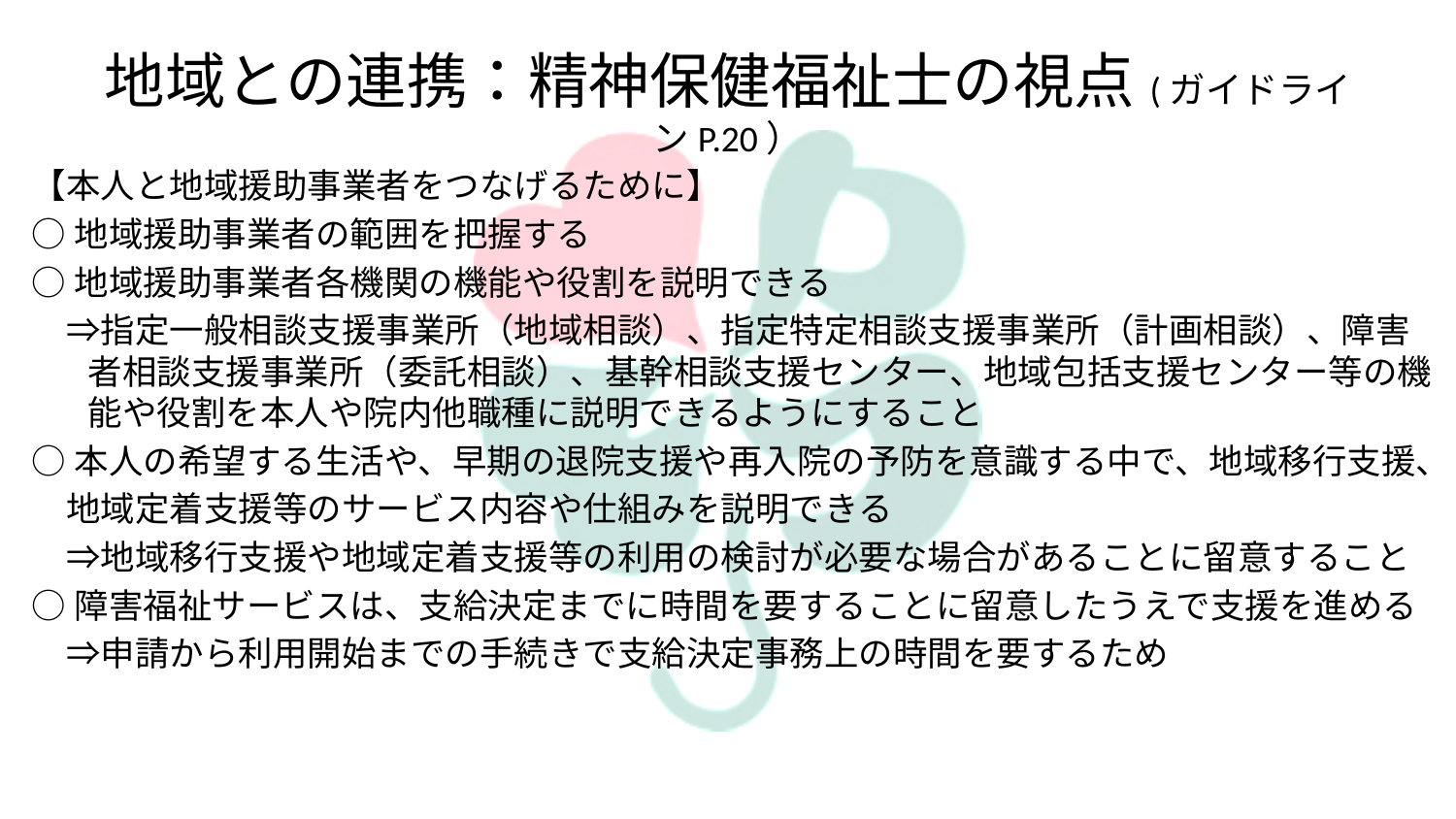

# 地域との連携：精神保健福祉士の視点(ガイドラインP.20）
【本人と地域援助事業者をつなげるために】
○地域援助事業者の範囲を把握する
○地域援助事業者各機関の機能や役割を説明できる
　⇒指定一般相談支援事業所（地域相談）、指定特定相談支援事業所（計画相談）、障害者相談支援事業所（委託相談）、基幹相談支援センター、地域包括支援センター等の機能や役割を本人や院内他職種に説明できるようにすること
○本人の希望する生活や、早期の退院支援や再入院の予防を意識する中で、地域移行支援、
　地域定着支援等のサービス内容や仕組みを説明できる
　⇒地域移行支援や地域定着支援等の利用の検討が必要な場合があることに留意すること
○障害福祉サービスは、支給決定までに時間を要することに留意したうえで支援を進める
　⇒申請から利用開始までの手続きで支給決定事務上の時間を要するため